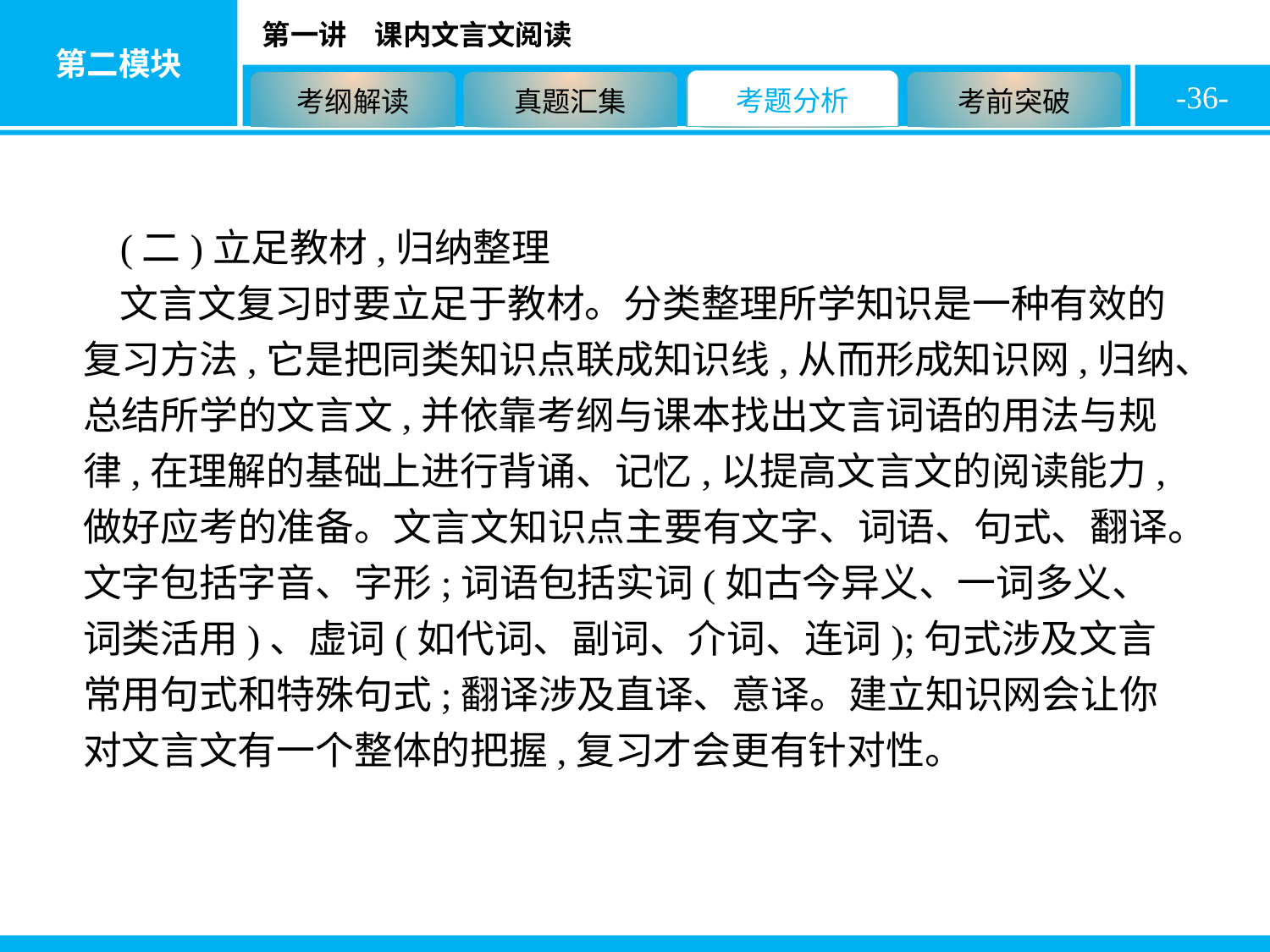

-36-
(二)立足教材,归纳整理
文言文复习时要立足于教材。分类整理所学知识是一种有效的复习方法,它是把同类知识点联成知识线,从而形成知识网,归纳、总结所学的文言文,并依靠考纲与课本找出文言词语的用法与规律,在理解的基础上进行背诵、记忆,以提高文言文的阅读能力,做好应考的准备。文言文知识点主要有文字、词语、句式、翻译。文字包括字音、字形;词语包括实词(如古今异义、一词多义、词类活用)、虚词(如代词、副词、介词、连词);句式涉及文言常用句式和特殊句式;翻译涉及直译、意译。建立知识网会让你对文言文有一个整体的把握,复习才会更有针对性。